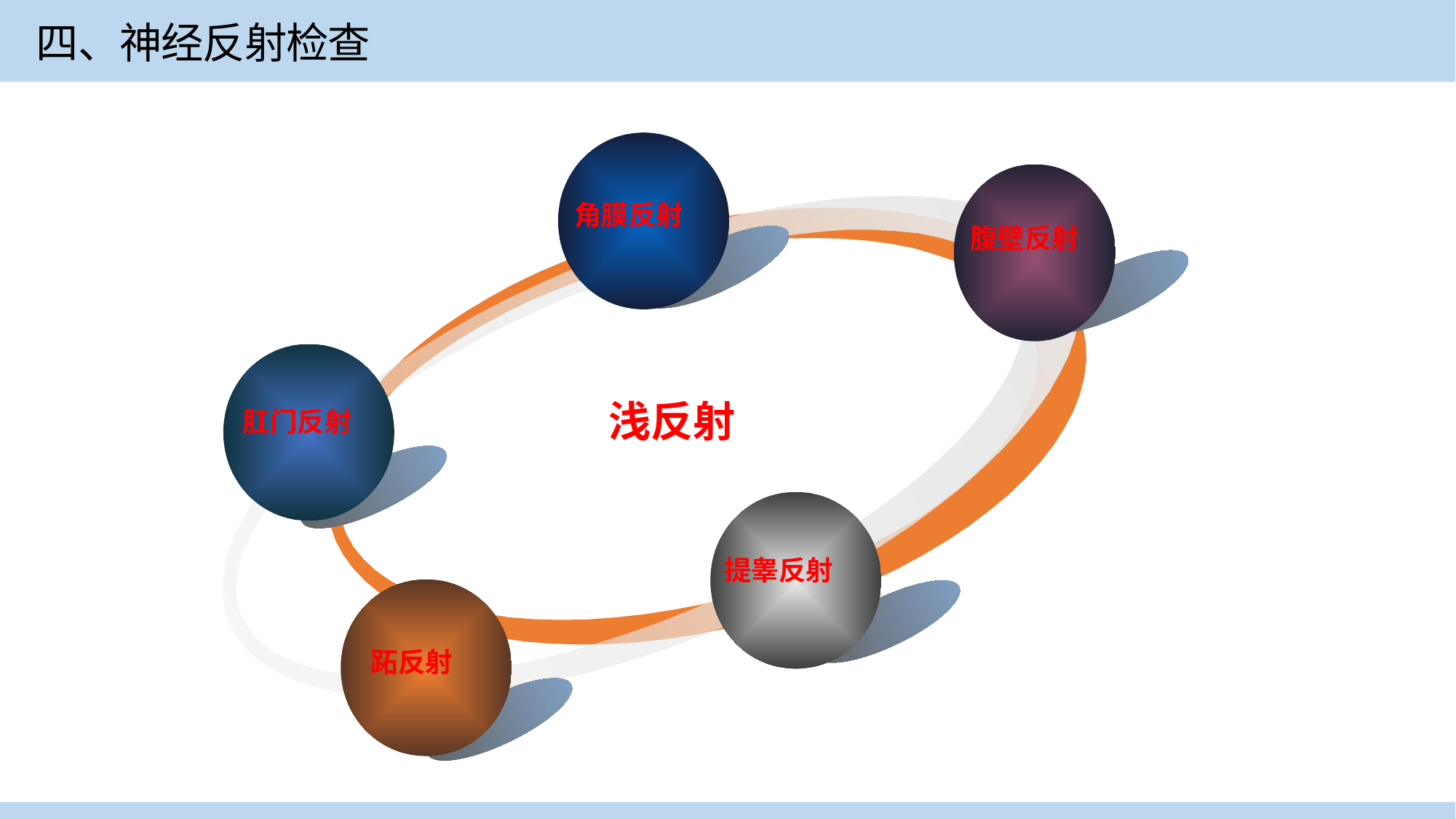

四、神经反射检查

角膜反射
腹壁反射

浅反射
肛门反射

提睾反射

跖反射